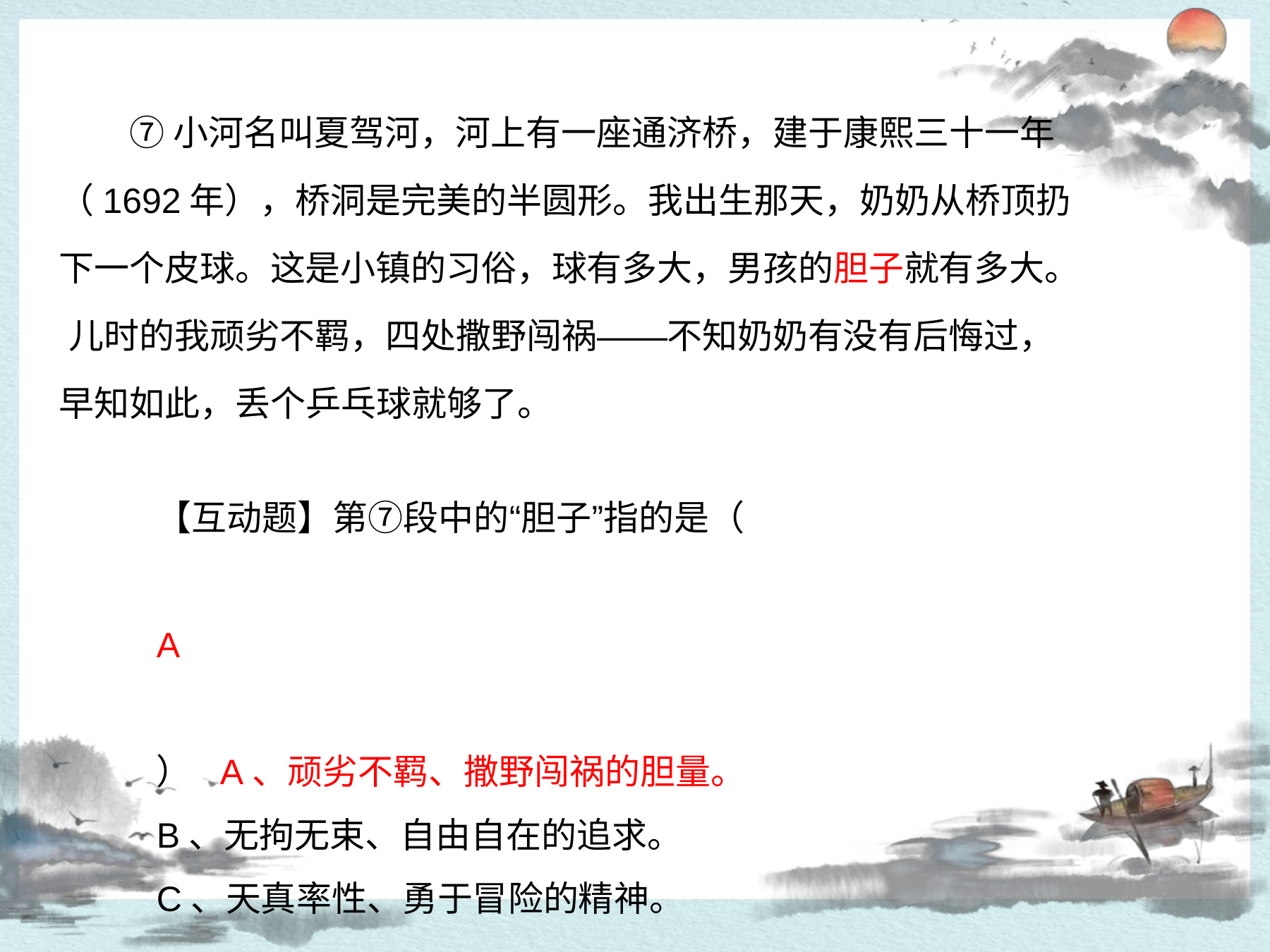

⑦小河名叫夏驾河，河上有一座通济桥，建于康熙三十一年
（1692年），桥洞是完美的半圆形。我出生那天，奶奶从桥顶扔  下一个皮球。这是小镇的习俗，球有多大，男孩的胆子就有多大。  儿时的我顽劣不羁，四处撒野闯祸——不知奶奶有没有后悔过，  早知如此，丢个乒乓球就够了。

【互动题】第⑦段中的“胆子”指的是（	A	）  A、顽劣不羁、撒野闯祸的胆量。
B、无拘无束、自由自在的追求。
C、天真率性、勇于冒险的精神。